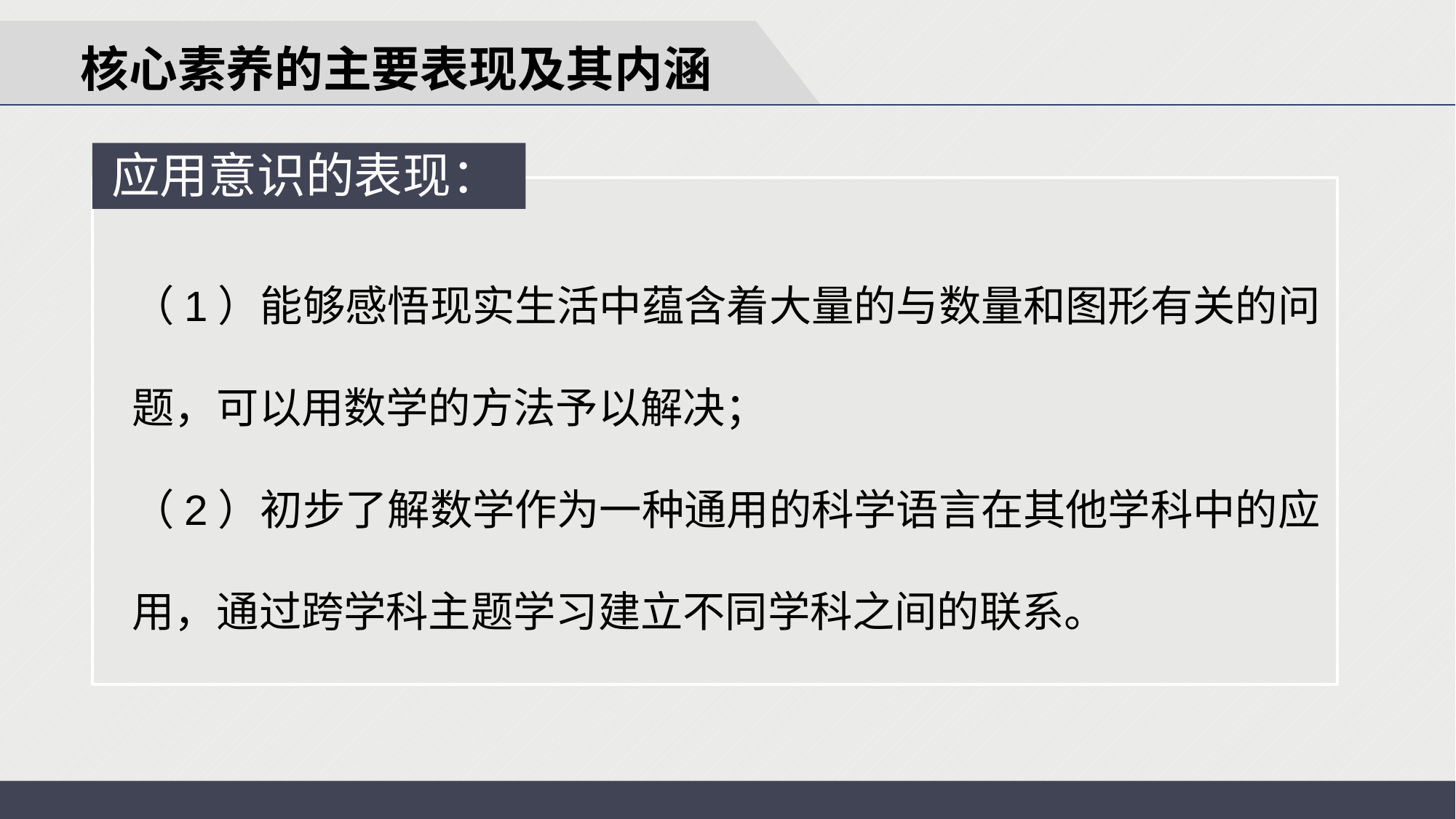

核心素养的主要表现及其内涵
应用意识的表现：

（1）能够感悟现实生活中蕴含着大量的与数量和图形有关的问题，可以用数学的方法予以解决；
（2）初步了解数学作为一种通用的科学语言在其他学科中的应用，通过跨学科主题学习建立不同学科之间的联系。